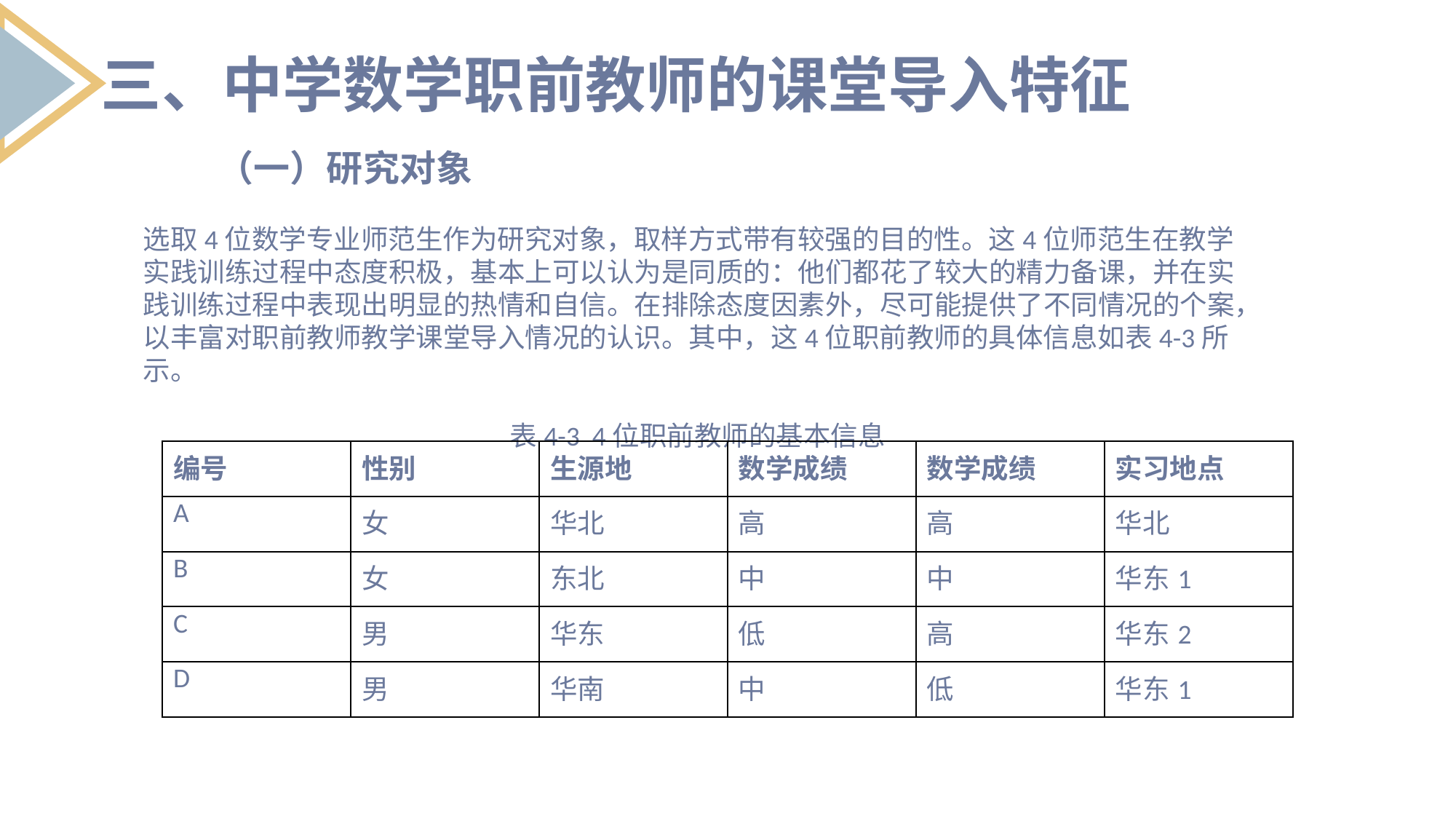

三、中学数学职前教师的课堂导入特征

        （一）研究对象

选取4位数学专业师范生作为研究对象，取样方式带有较强的目的性。这4位师范生在教学实践训练过程中态度积极，基本上可以认为是同质的：他们都花了较大的精力备课，并在实践训练过程中表现出明显的热情和自信。在排除态度因素外，尽可能提供了不同情况的个案，以丰富对职前教师教学课堂导入情况的认识。其中，这4位职前教师的具体信息如表4-3所示。

表4-3  4位职前教师的基本信息

| 编号 | 性别 | 生源地 | 数学成绩 | 数学成绩 | 实习地点 |
| --- | --- | --- | --- | --- | --- |
| A | 女 | 华北 | 高 | 高 | 华北 |
| B | 女 | 东北 | 中 | 中 | 华东1 |
| C | 男 | 华东 | 低 | 高 | 华东2 |
| D | 男 | 华南 | 中 | 低 | 华东1 |